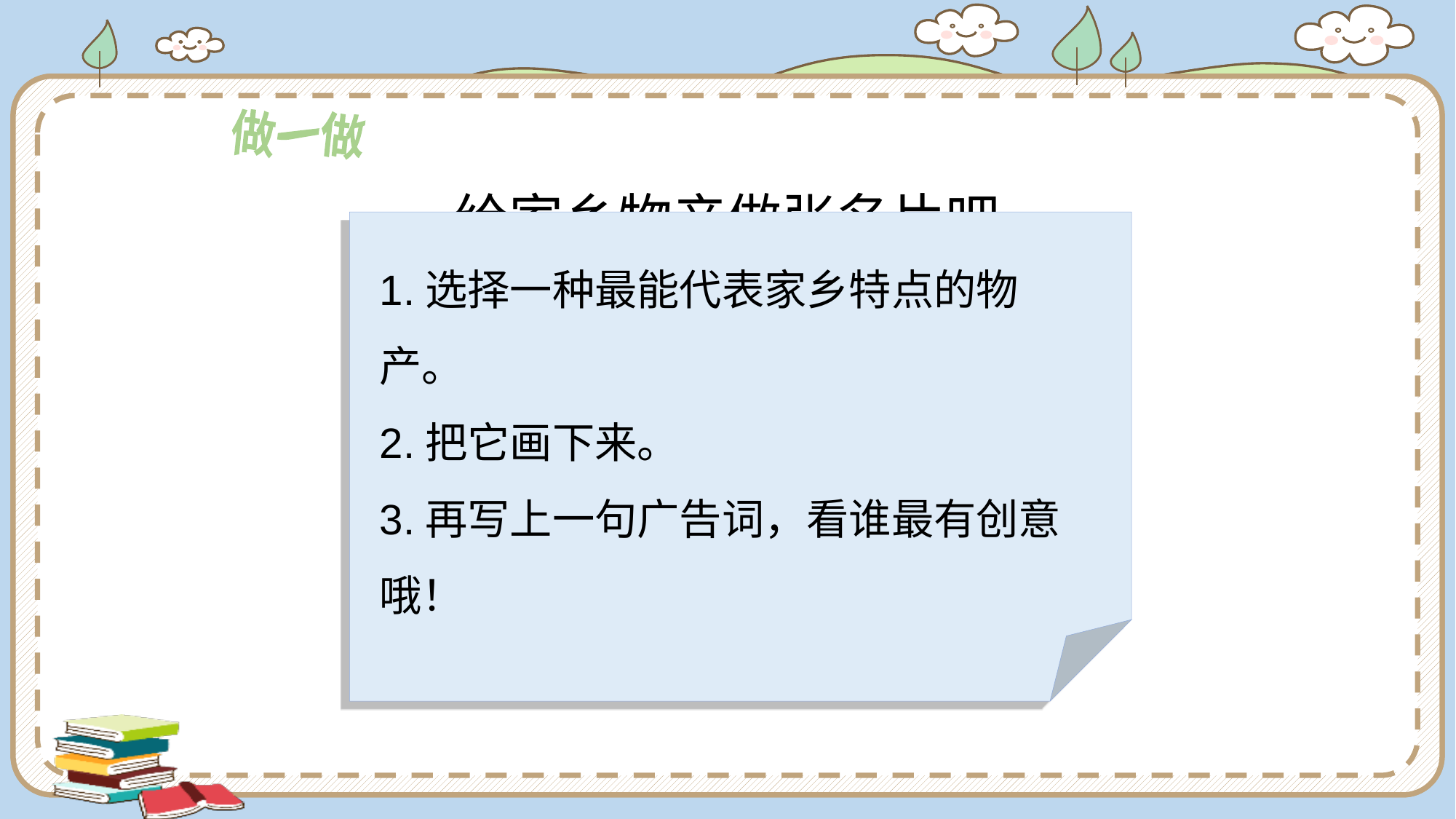

做一做
给家乡物产做张名片吧
1.选择一种最能代表家乡特点的物产。
2.把它画下来。
3.再写上一句广告词，看谁最有创意哦！